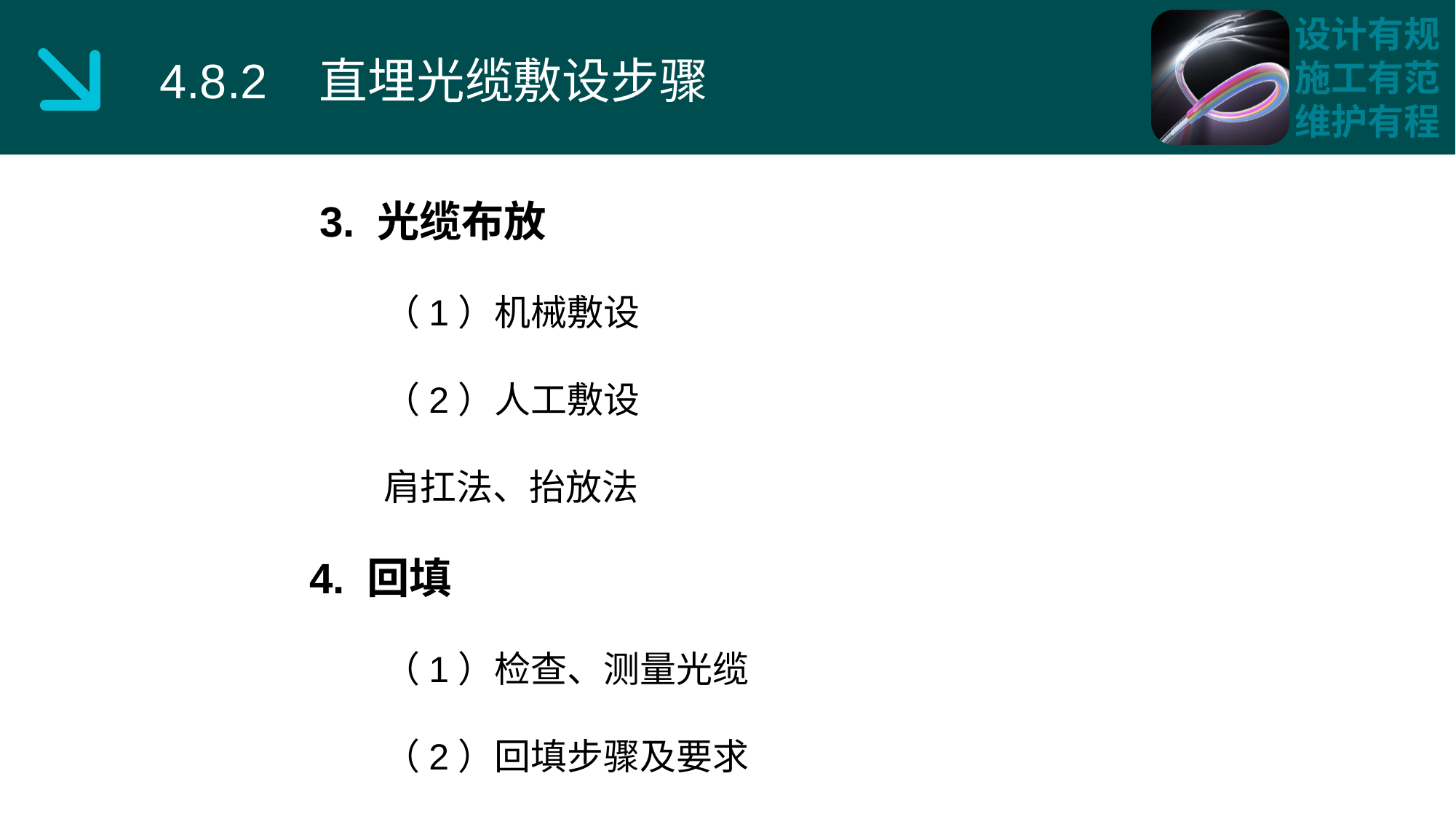

4.8.2   直埋光缆敷设步骤

 3. 光缆布放

        （1）机械敷设

        （2）人工敷设

        肩扛法、抬放法

4. 回填

        （1）检查、测量光缆

        （2）回填步骤及要求